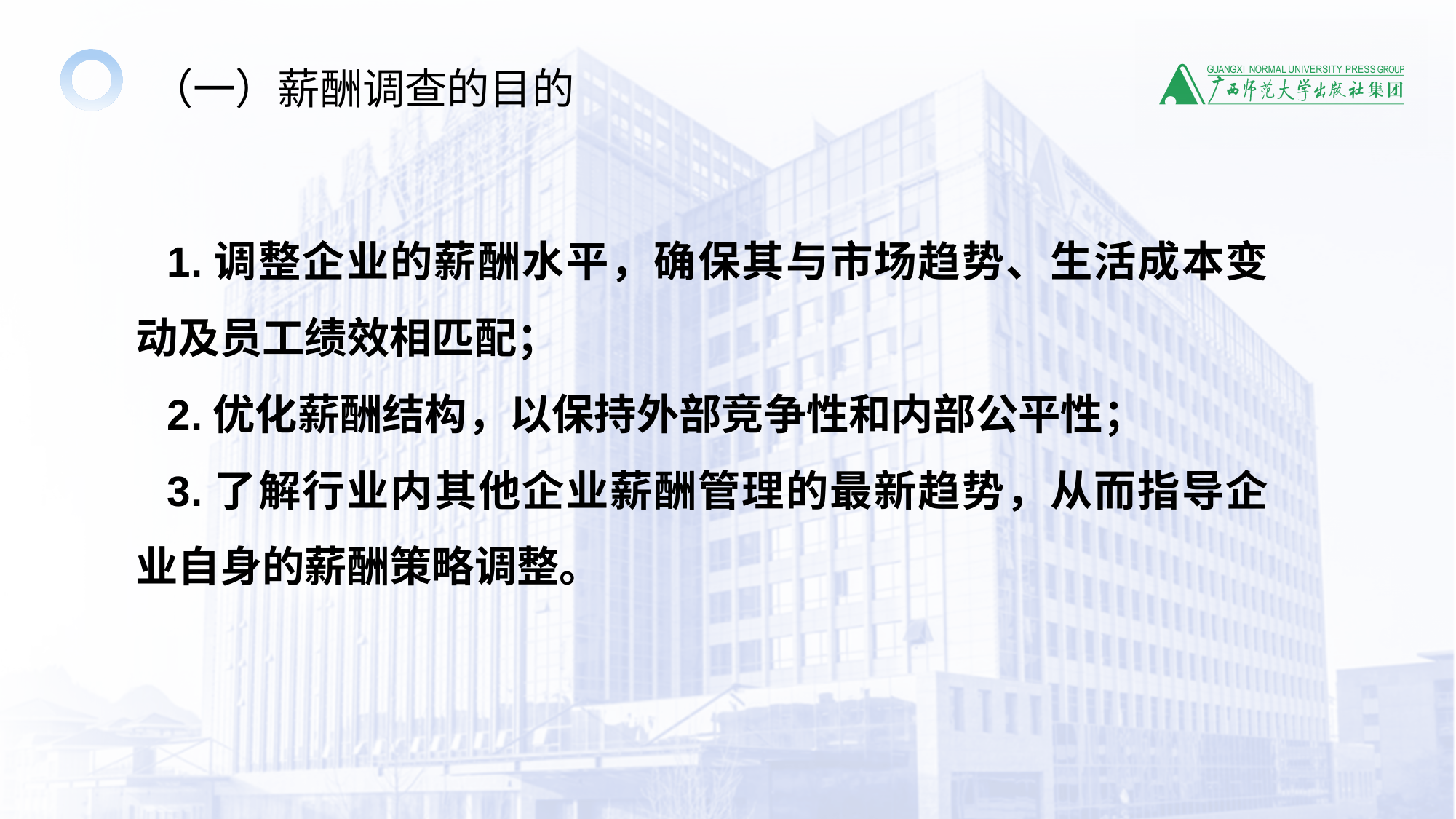

（一）薪酬调查的目的

1.调整企业的薪酬水平，确保其与市场趋势、生活成本变动及员工绩效相匹配；
2.优化薪酬结构，以保持外部竞争性和内部公平性；
3.了解行业内其他企业薪酬管理的最新趋势，从而指导企业自身的薪酬策略调整。